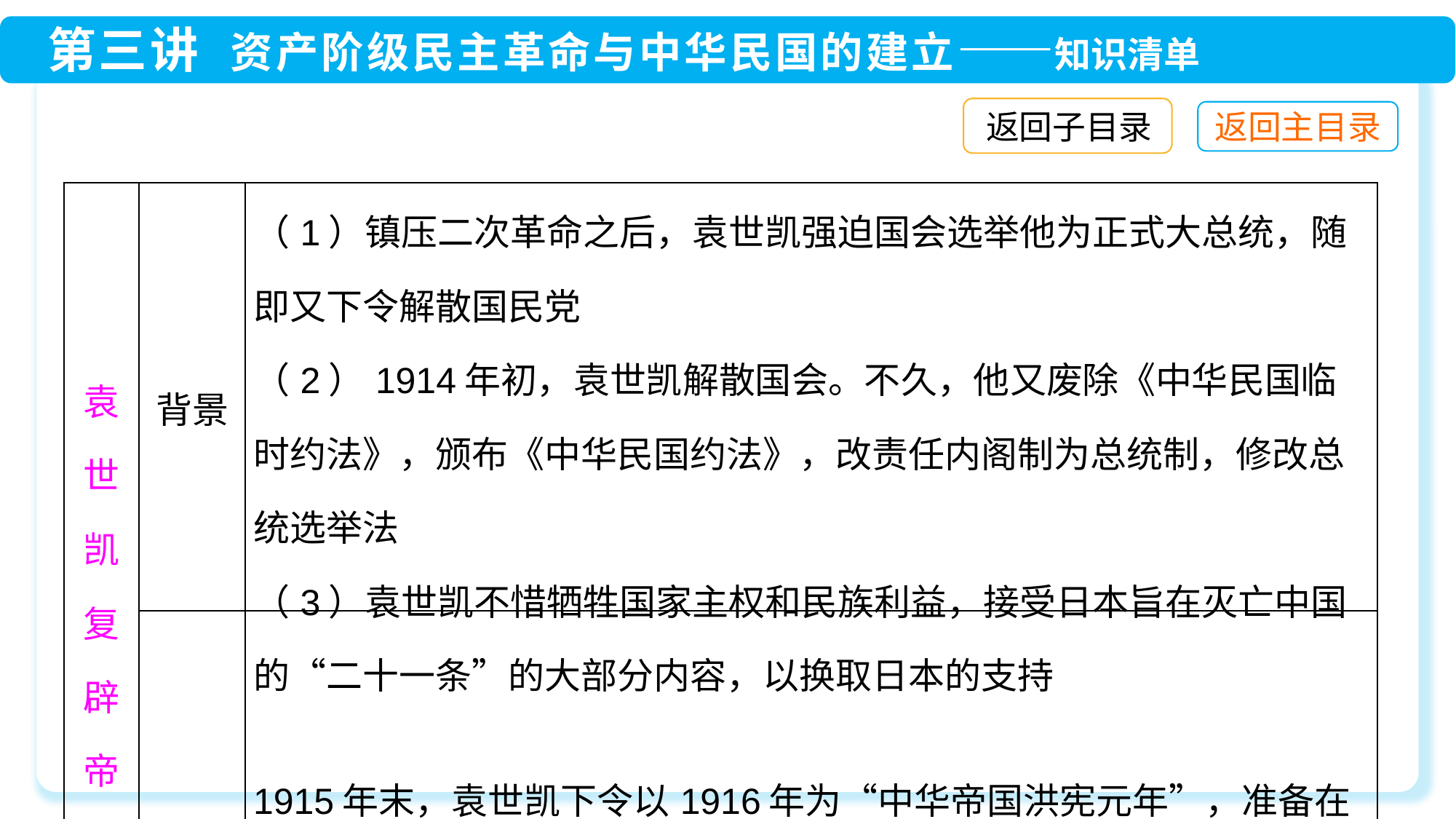

返回子目录
| 袁 世 凯 复 辟 帝 制 | 背景 | （1）镇压二次革命之后，袁世凯强迫国会选举他为正式大总统，随即又下令解散国民党 （2）1914年初，袁世凯解散国会。不久，他又废除《中华民国临时约法》，颁布《中华民国约法》，改责任内阁制为总统制，修改总统选举法 （3）袁世凯不惜牺牲国家主权和民族利益，接受日本旨在灭亡中国的“二十一条”的大部分内容，以换取日本的支持 |
| --- | --- | --- |
|  | 称帝 | 1915年末，袁世凯下令以1916年为“中华帝国洪宪元年”，准备在元旦举行登基大典 |